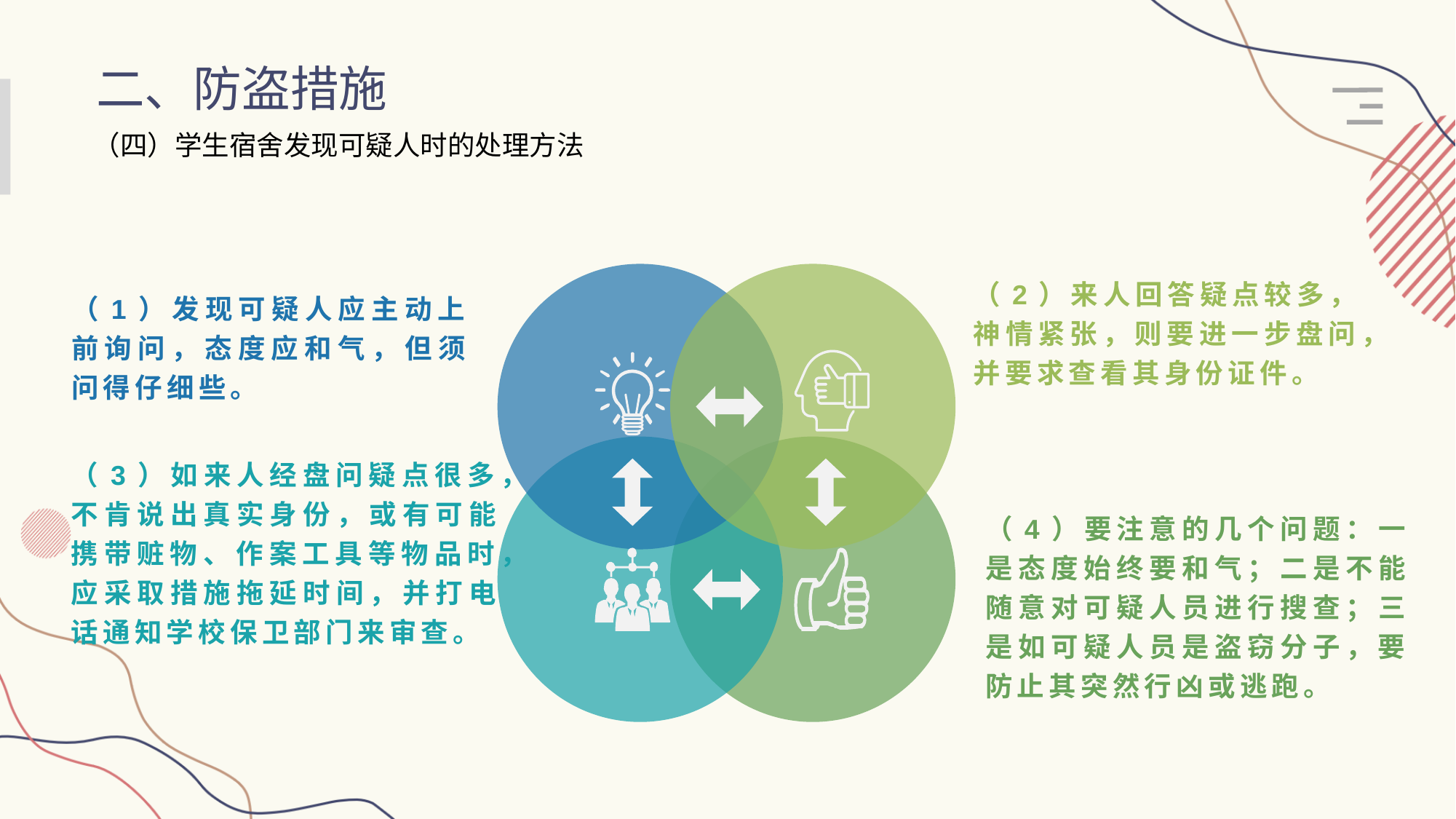

二、防盗措施

（四）学生宿舍发现可疑人时的处理方法
（2）来人回答疑点较多，神情紧张，则要进一步盘问，并要求查看其身份证件。

（1）发现可疑人应主动上前询问，态度应和气，但须问得仔细些。

（3）如来人经盘问疑点很多，不肯说出真实身份，或有可能携带赃物、作案工具等物品时，应采取措施拖延时间，并打电话通知学校保卫部门来审查。

（4）要注意的几个问题：一是态度始终要和气；二是不能随意对可疑人员进行搜查；三是如可疑人员是盗窃分子，要防止其突然行凶或逃跑。